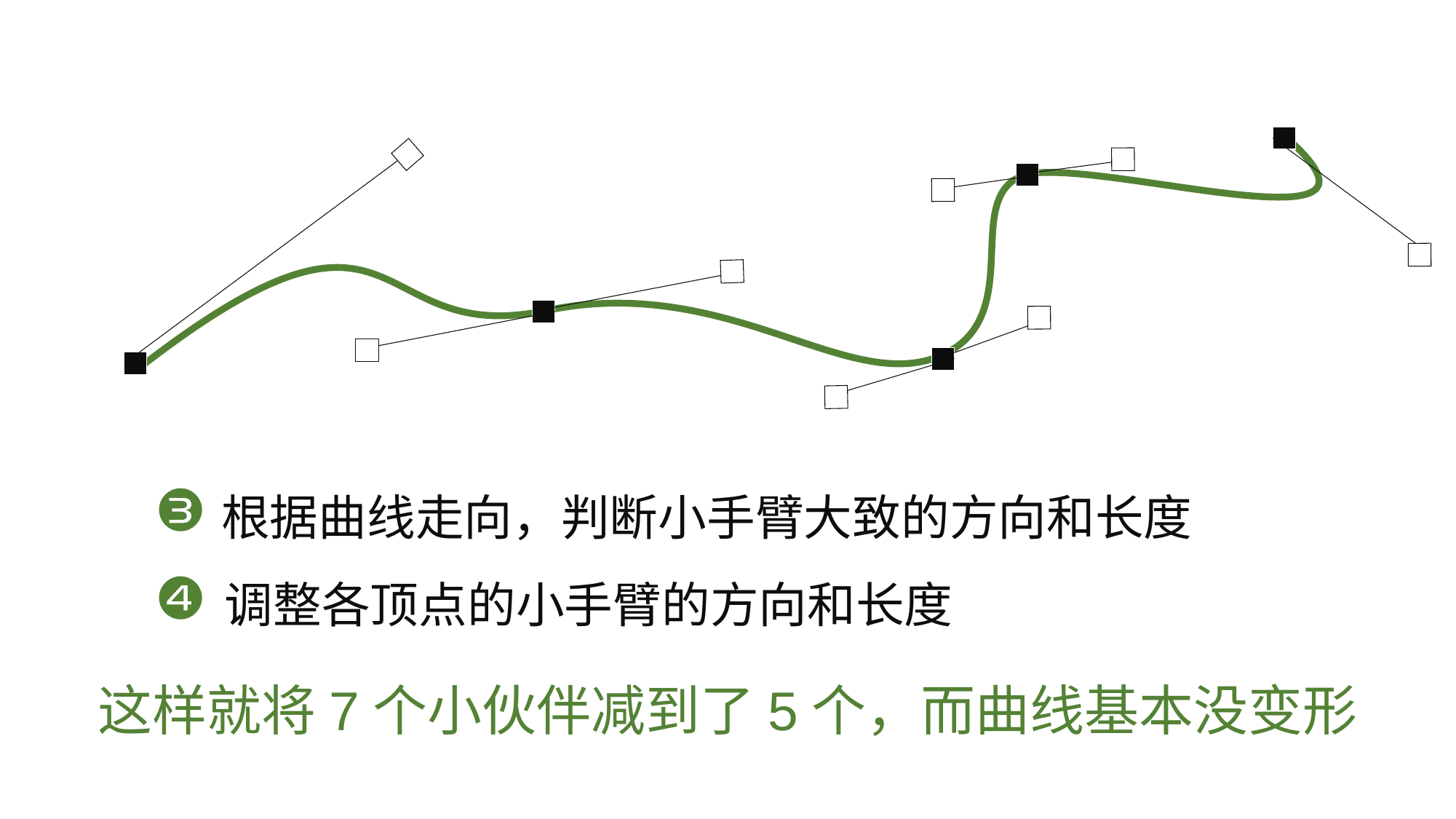

根据曲线走向，判断小手臂大致的方向和长度

调整各顶点的小手臂的方向和长度

这样就将7个小伙伴减到了5个，而曲线基本没变形